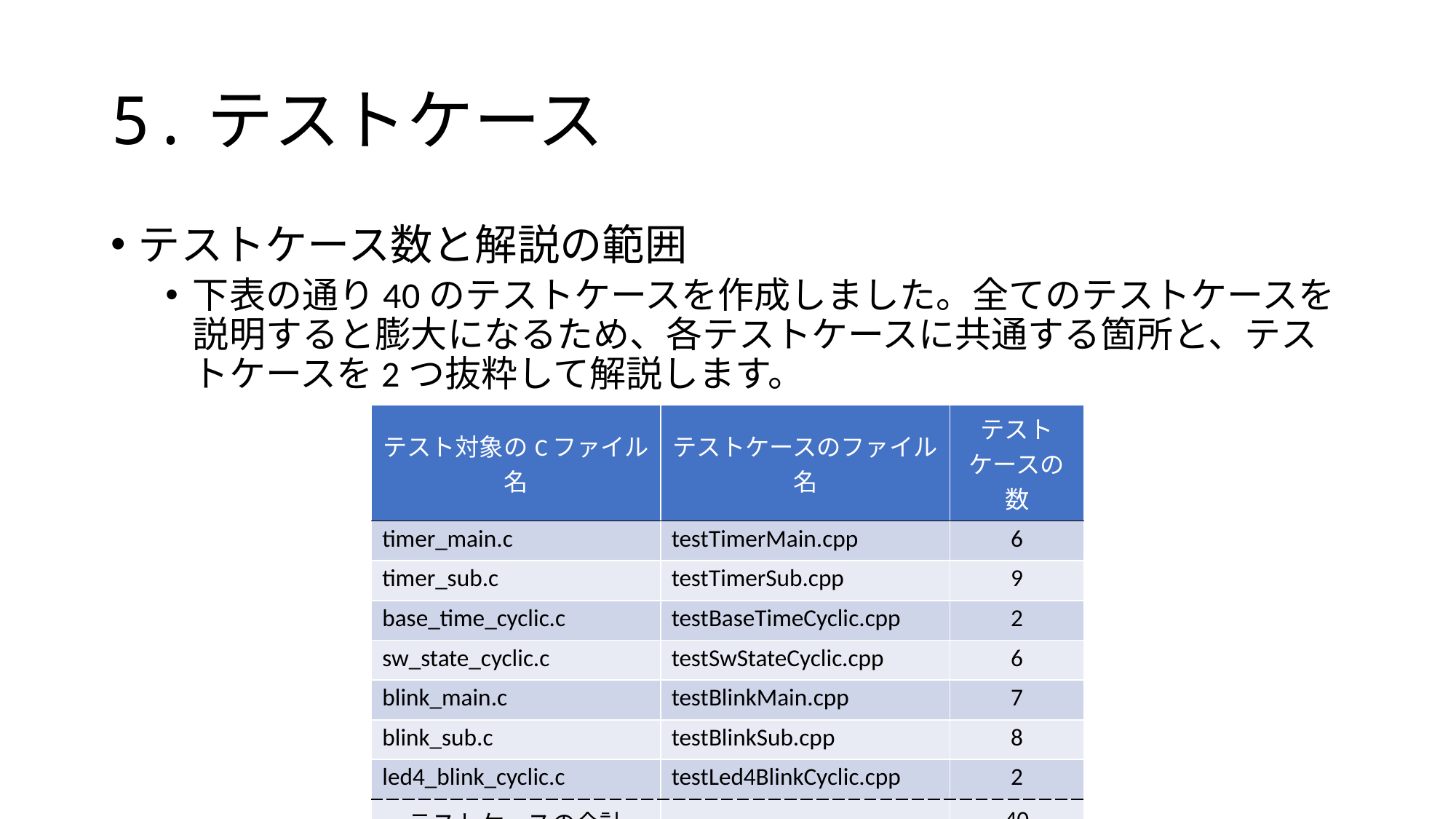

# 5.テストケース
テストケース数と解説の範囲
下表の通り40のテストケースを作成しました。全てのテストケースを説明すると膨大になるため、各テストケースに共通する箇所と、テストケースを2つ抜粋して解説します。

| テスト対象のCファイル名 | テストケースのファイル名 | テストケースの数 |
| --- | --- | --- |
| timer\_main.c | testTimerMain.cpp | 6 |
| timer\_sub.c | testTimerSub.cpp | 9 |
| base\_time\_cyclic.c | testBaseTimeCyclic.cpp | 2 |
| sw\_state\_cyclic.c | testSwStateCyclic.cpp | 6 |
| blink\_main.c | testBlinkMain.cpp | 7 |
| blink\_sub.c | testBlinkSub.cpp | 8 |
| led4\_blink\_cyclic.c | testLed4BlinkCyclic.cpp | 2 |
| テストケースの合計 |  | 40 |